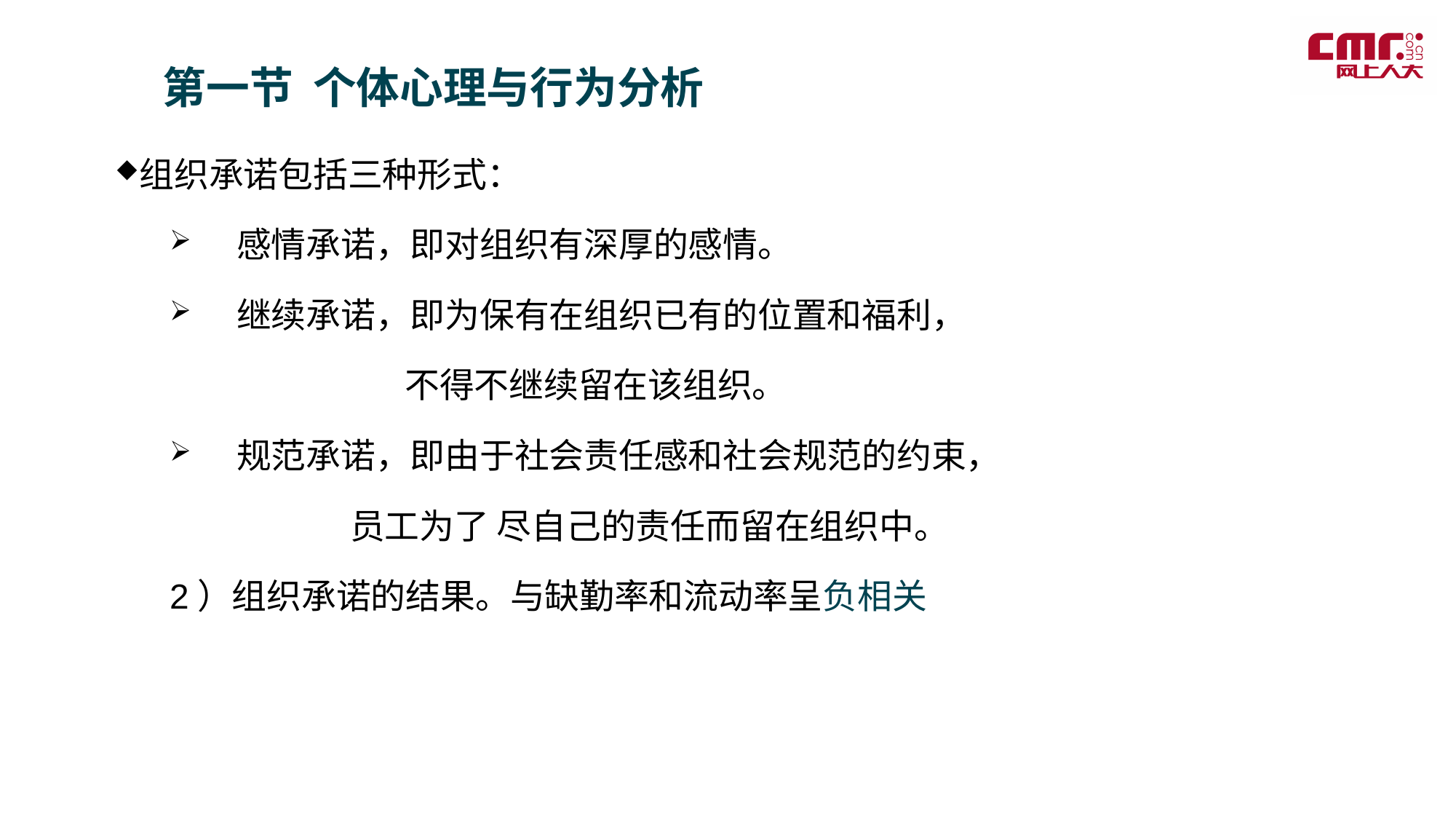

第一节  个体心理与行为分析
组织承诺包括三种形式：
    感情承诺，即对组织有深厚的感情。
    继续承诺，即为保有在组织已有的位置和福利，
                             不得不继续留在该组织。
    规范承诺，即由于社会责任感和社会规范的约束，
                      员工为了 尽自己的责任而留在组织中。
2）组织承诺的结果。与缺勤率和流动率呈负相关